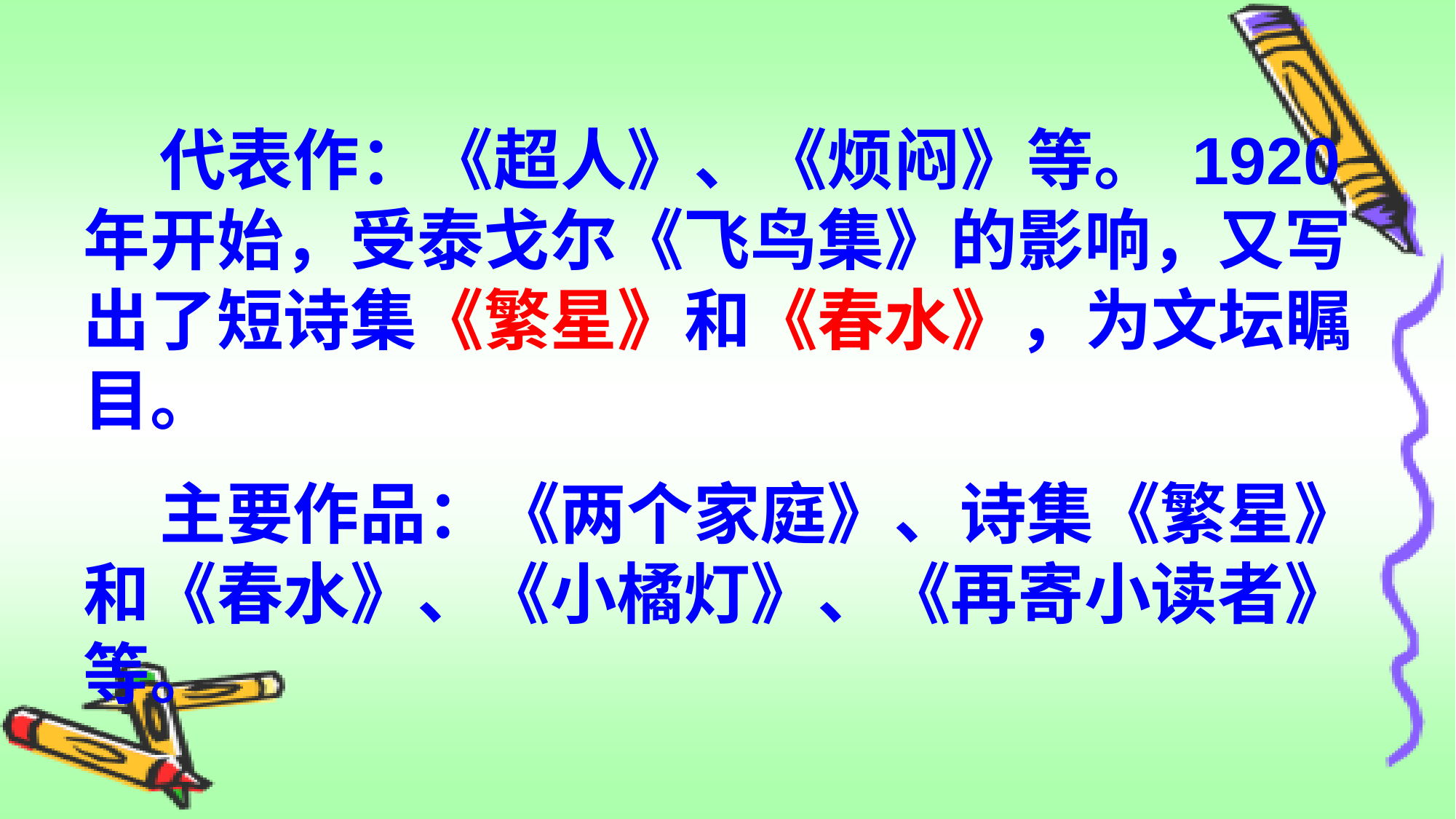

代表作：《超人》、《烦闷》等。 1920年开始，受泰戈尔《飞鸟集》的影响，又写出了短诗集《繁星》和《春水》，为文坛瞩目。
    主要作品：《两个家庭》、诗集《繁星》和《春水》、《小橘灯》、《再寄小读者》等。